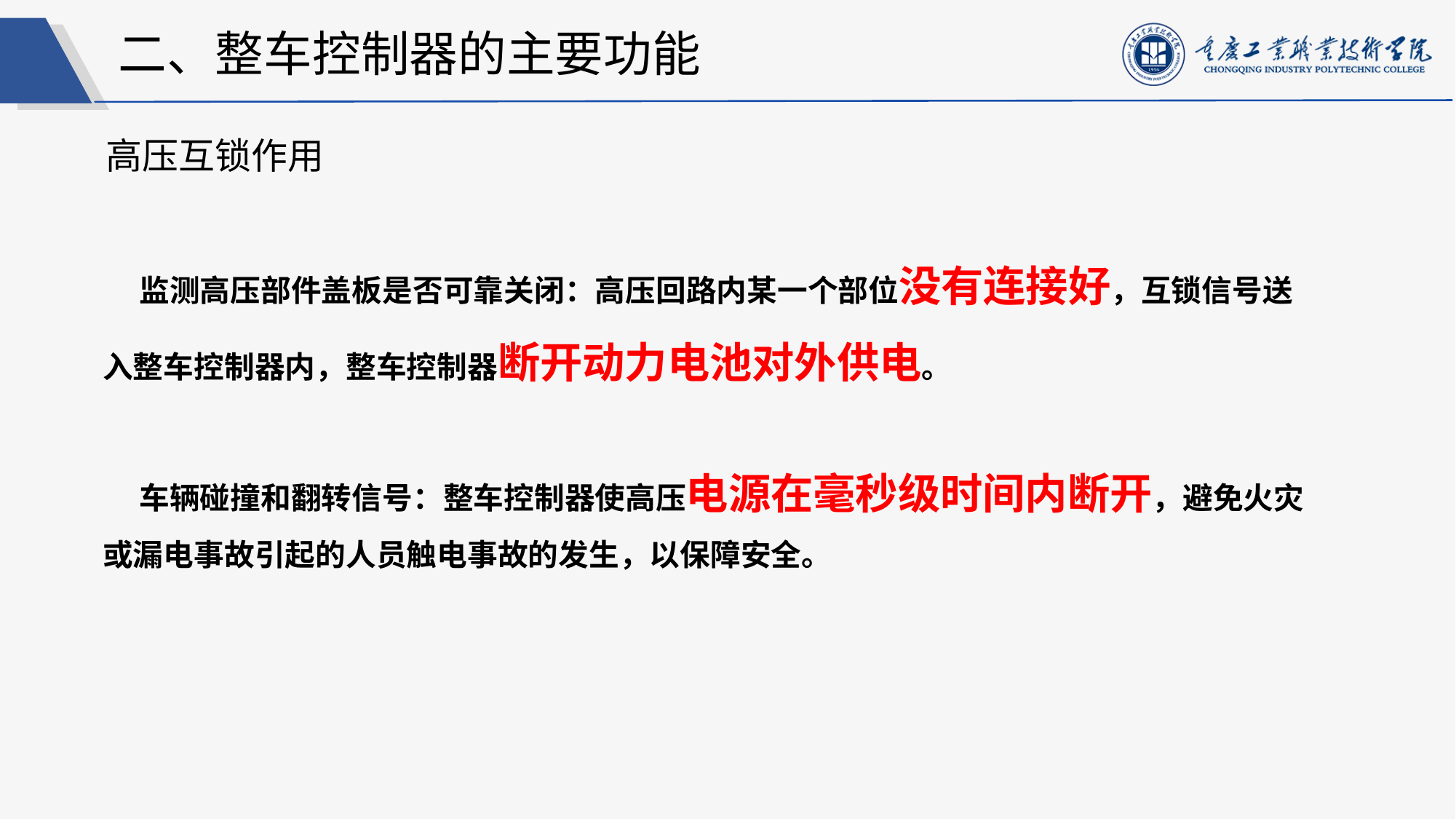

二、整车控制器的主要功能
高压互锁作用
监测高压部件盖板是否可靠关闭：高压回路内某一个部位没有连接好，互锁信号送入整车控制器内，整车控制器断开动力电池对外供电。

车辆碰撞和翻转信号：整车控制器使高压电源在毫秒级时间内断开，避免火灾或漏电事故引起的人员触电事故的发生，以保障安全。